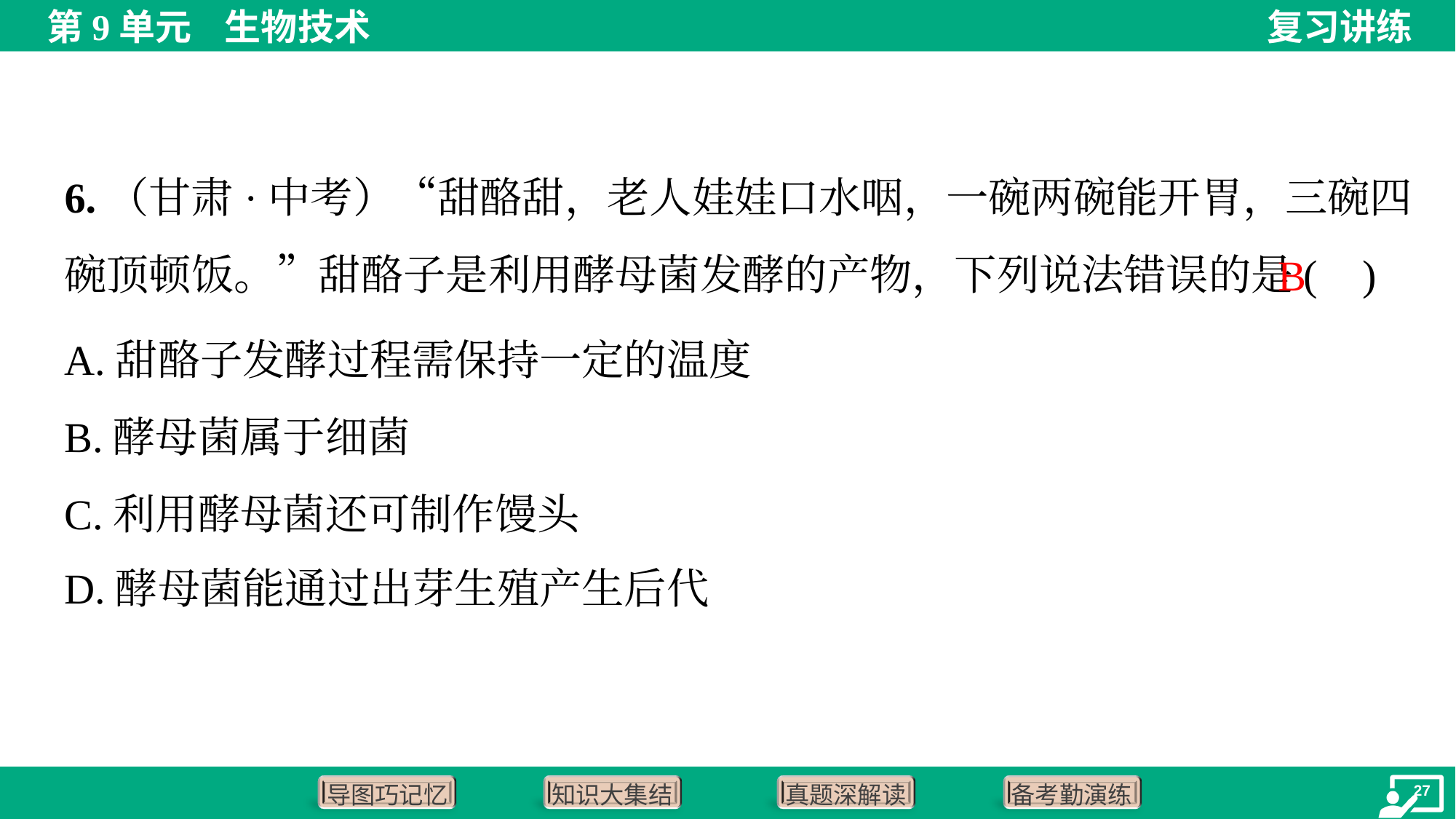

6.（甘肃·中考）“甜酪甜，老人娃娃口水咽，一碗两碗能开胃，三碗四碗顶顿饭。”甜酪子是利用酵母菌发酵的产物，下列说法错误的是(    )
B
A.甜酪子发酵过程需保持一定的温度
B.酵母菌属于细菌
C.利用酵母菌还可制作馒头
D.酵母菌能通过出芽生殖产生后代